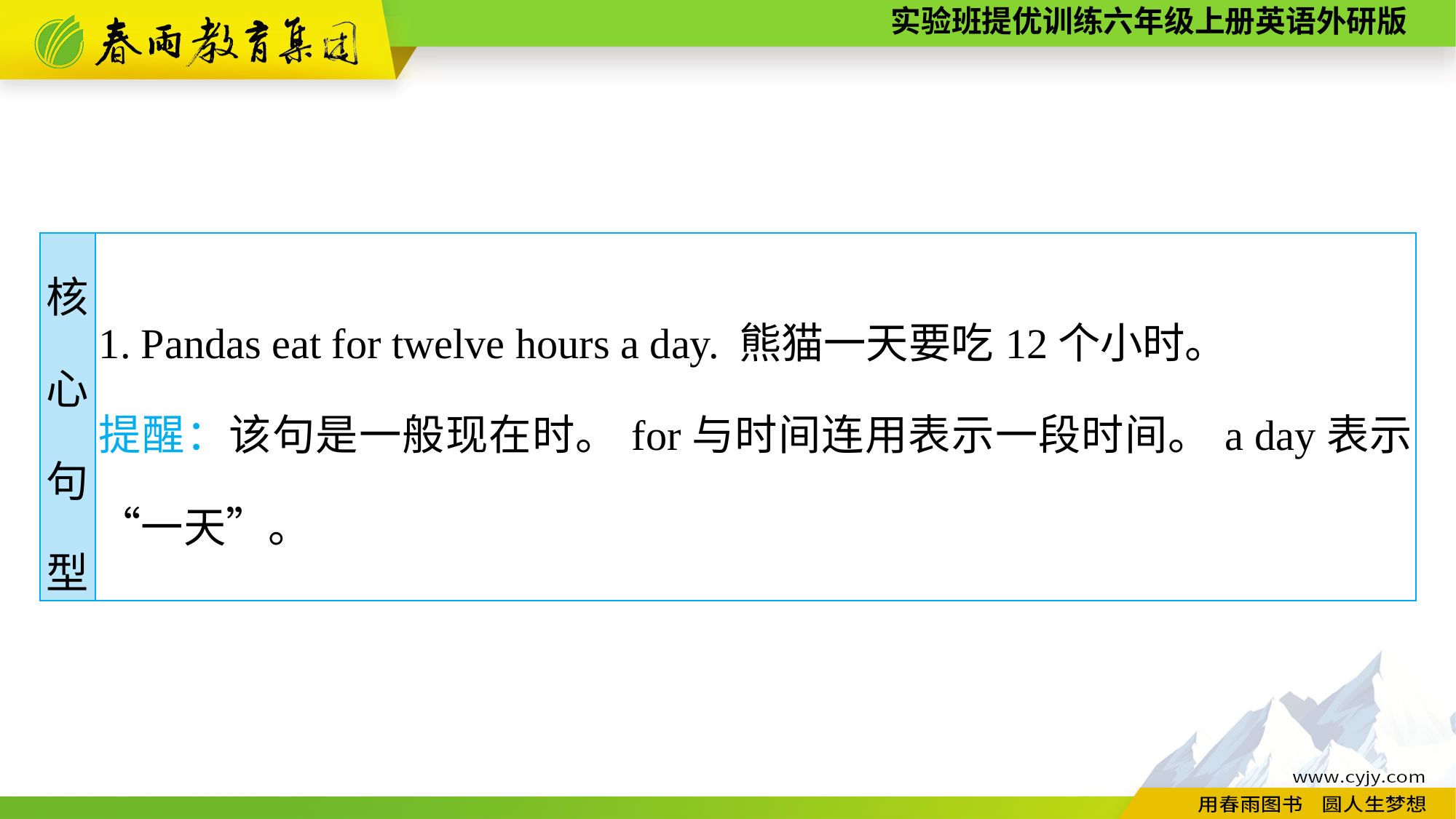

| 核 心 句 型 | 1. Pandas eat for twelve hours a day. 熊猫一天要吃12个小时。 提醒：该句是一般现在时。for与时间连用表示一段时间。a day表示“一天”。 |
| --- | --- |